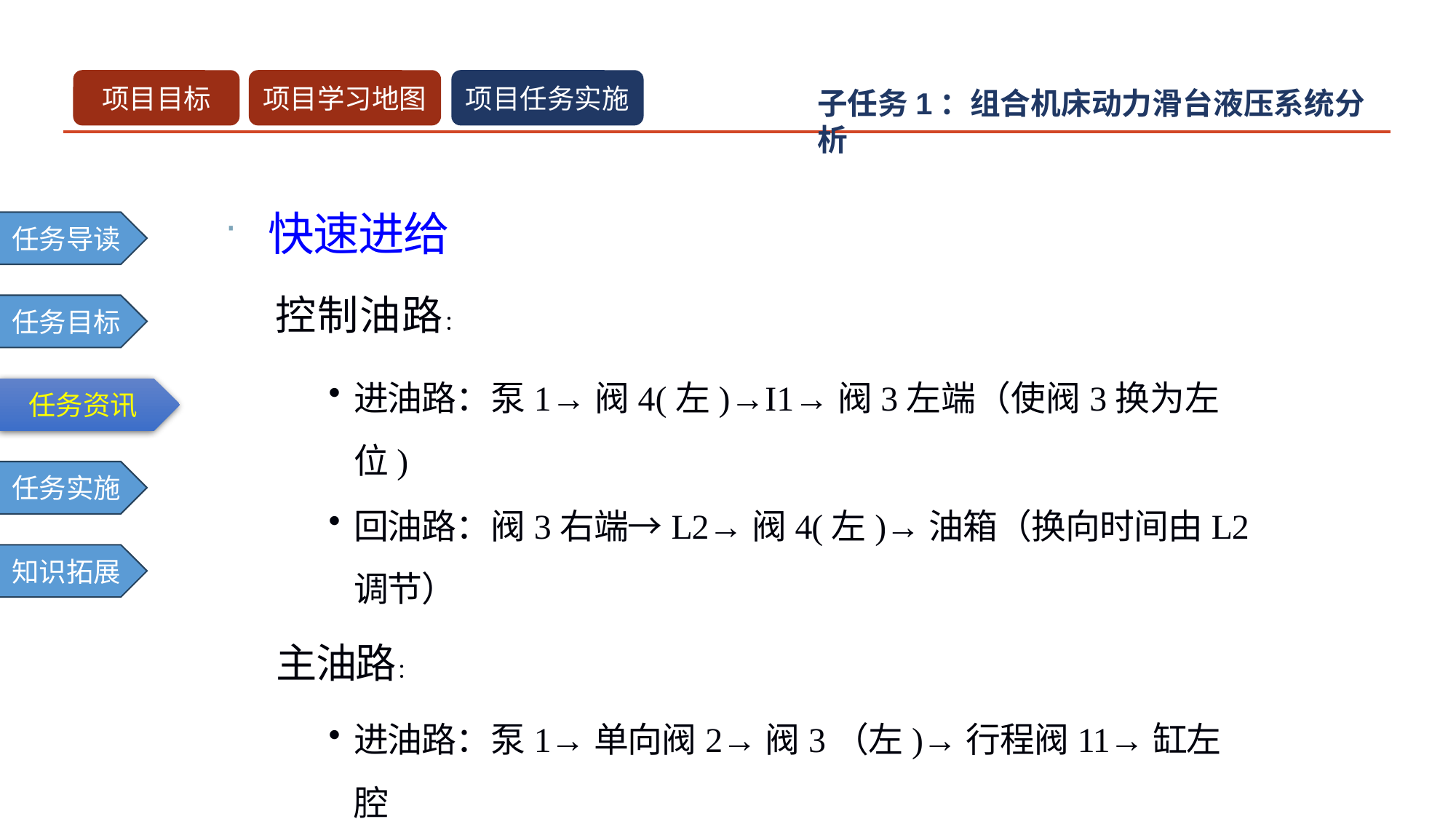

快速进给
    控制油路：
进油路：泵1→阀4(左)→I1→阀3左端（使阀3换为左位)
回油路：阀3右端→L2→阀4(左)→油箱（换向时间由L2调节）
     主油路：
进油路：泵1→单向阀2→阀3（左)→行程阀11→缸左腔
回油路：缸右腔→阀3(左)→单向阀7→行程阀11→缸左腔